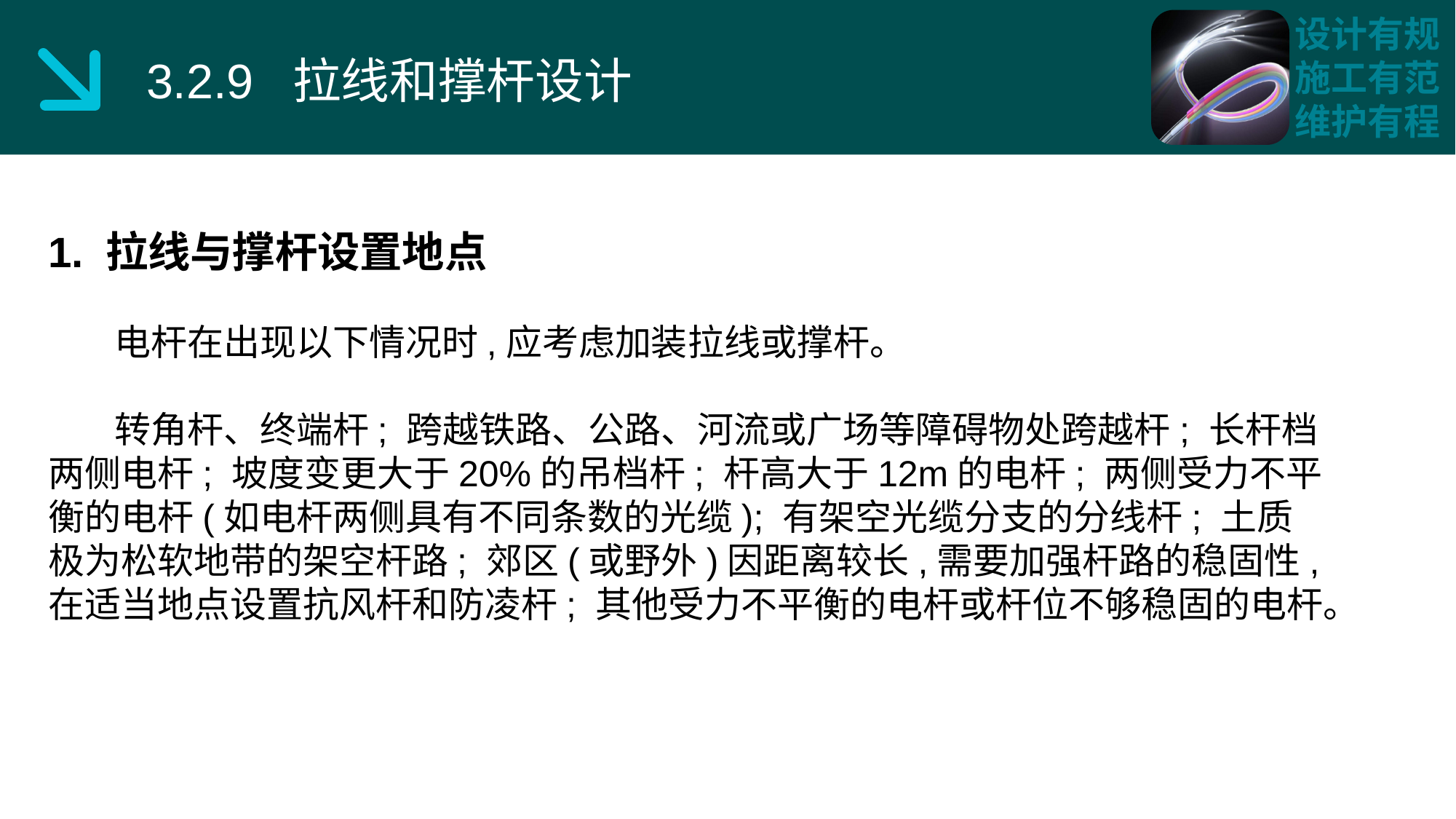

3.2.9  拉线和撑杆设计

1. 拉线与撑杆设置地点

       电杆在出现以下情况时,应考虑加装拉线或撑杆。

       转角杆、终端杆; 跨越铁路、公路、河流或广场等障碍物处跨越杆; 长杆档两侧电杆; 坡度变更大于20%的吊档杆; 杆高大于12m的电杆; 两侧受力不平衡的电杆(如电杆两侧具有不同条数的光缆); 有架空光缆分支的分线杆; 土质极为松软地带的架空杆路; 郊区(或野外)因距离较长,需要加强杆路的稳固性,在适当地点设置抗风杆和防凌杆; 其他受力不平衡的电杆或杆位不够稳固的电杆。